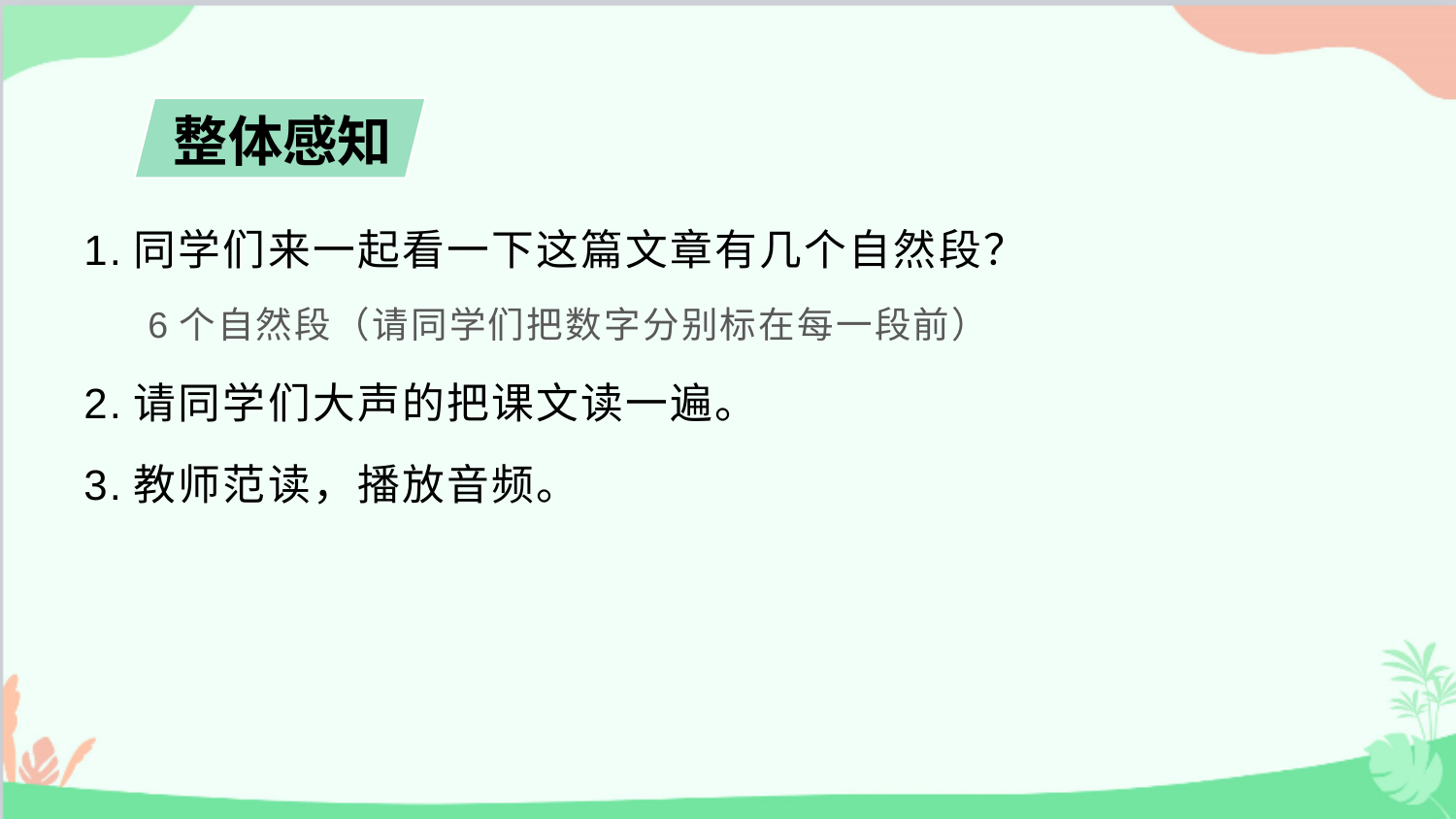

整体感知
1.同学们来一起看一下这篇文章有几个自然段？
      6个自然段（请同学们把数字分别标在每一段前）
2.请同学们大声的把课文读一遍。
3.教师范读，播放音频。

https://www.ypppt.com/